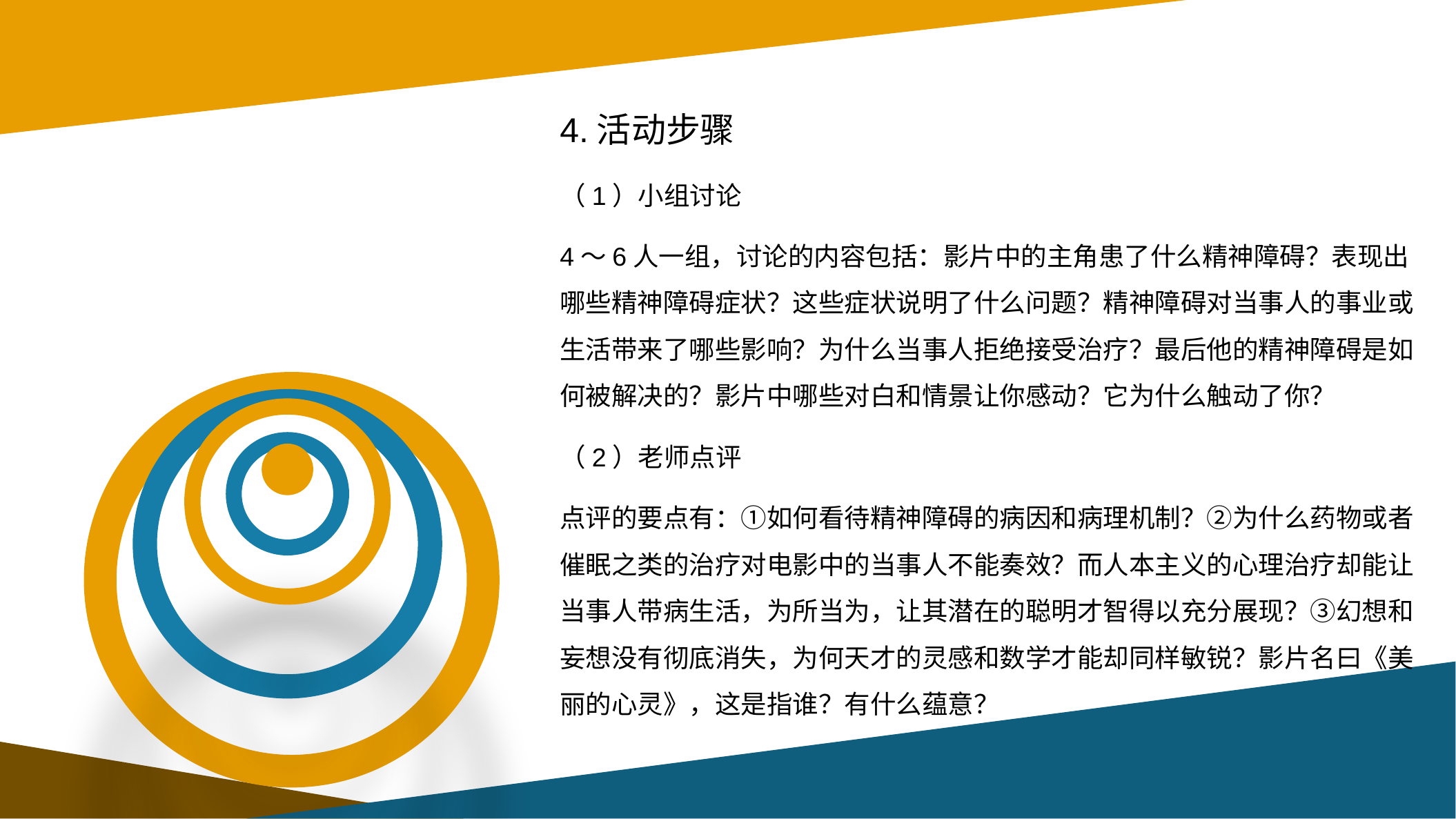

4.活动步骤
（1）小组讨论
4～6人一组，讨论的内容包括：影片中的主角患了什么精神障碍？表现出哪些精神障碍症状？这些症状说明了什么问题？精神障碍对当事人的事业或生活带来了哪些影响？为什么当事人拒绝接受治疗？最后他的精神障碍是如何被解决的？影片中哪些对白和情景让你感动？它为什么触动了你？
（2）老师点评
点评的要点有：①如何看待精神障碍的病因和病理机制？②为什么药物或者催眠之类的治疗对电影中的当事人不能奏效？而人本主义的心理治疗却能让当事人带病生活，为所当为，让其潜在的聪明才智得以充分展现？③幻想和妄想没有彻底消失，为何天才的灵感和数学才能却同样敏锐？影片名曰《美丽的心灵》，这是指谁？有什么蕴意？